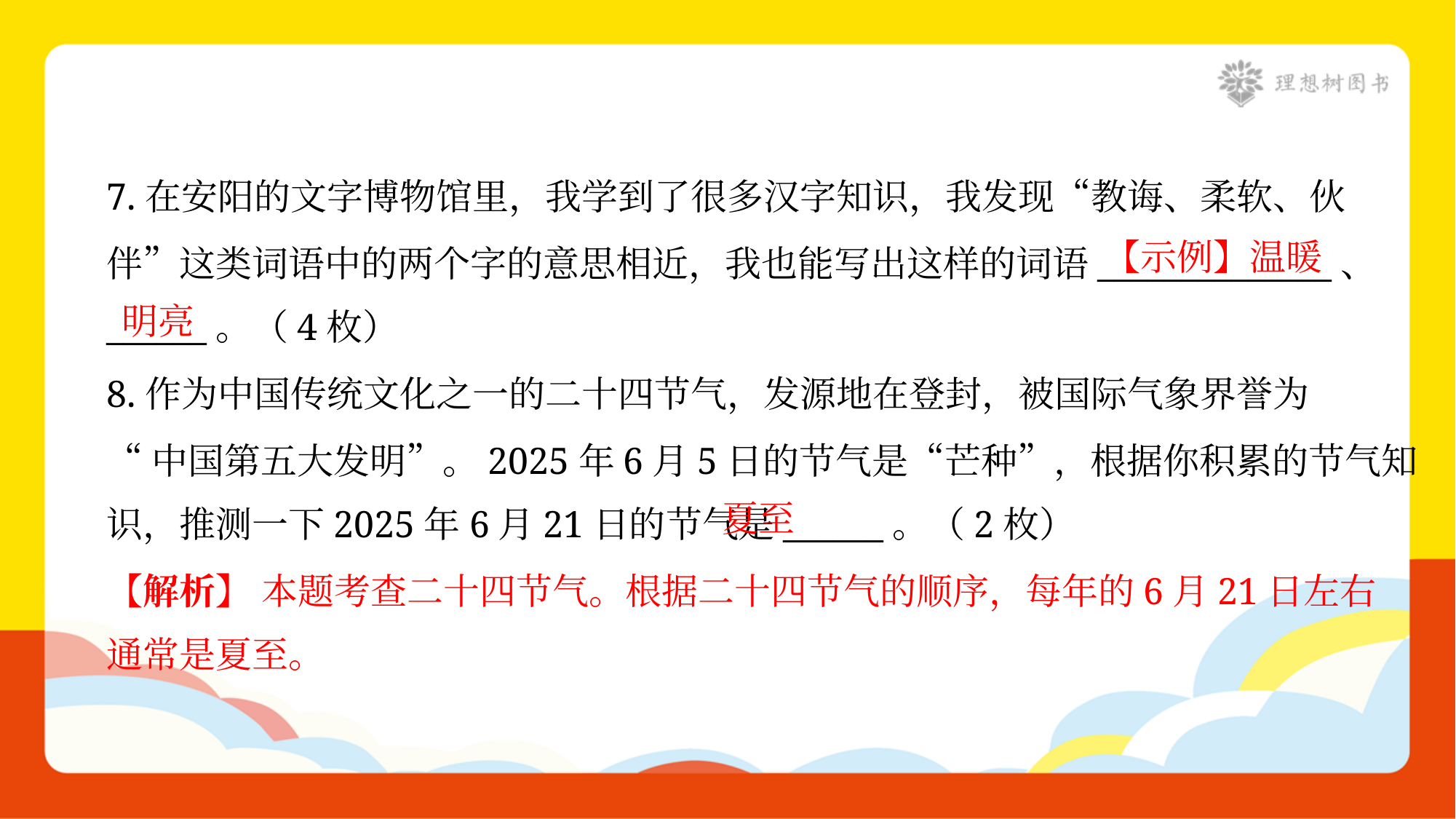

7.在安阳的文字博物馆里，我学到了很多汉字知识，我发现“教诲、柔软、伙
伴”这类词语中的两个字的意思相近，我也能写出这样的词语______________、
______。（4枚）
【示例】温暖
明亮
8.作为中国传统文化之一的二十四节气，发源地在登封，被国际气象界誉为
“中国第五大发明”。2025年6月5日的节气是“芒种”，根据你积累的节气知
识，推测一下2025年6月21日的节气是______。（2枚）
夏至
【解析】 本题考查二十四节气。根据二十四节气的顺序，每年的6月21日左右
通常是夏至。